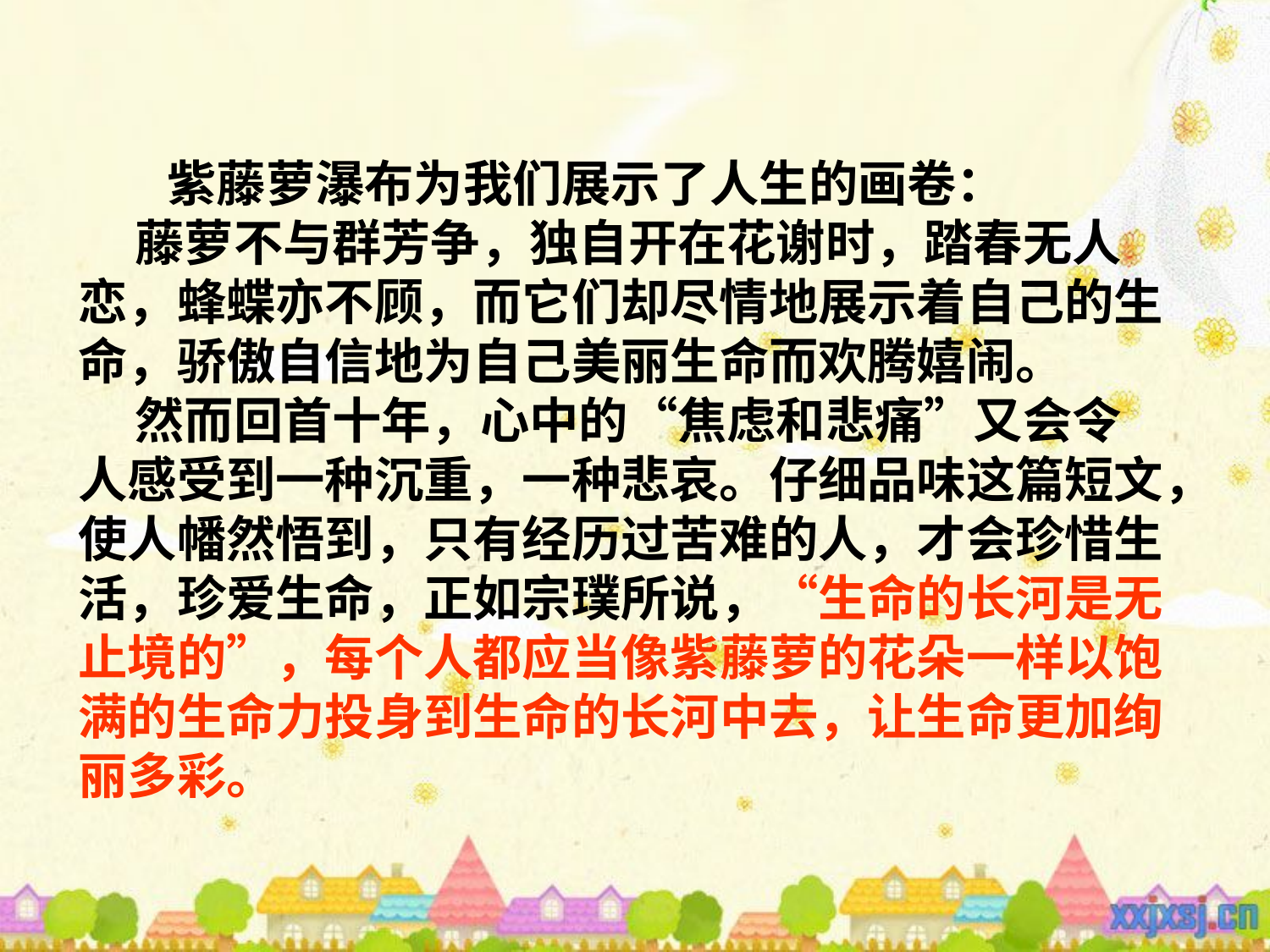

# 课文总结
       紫藤萝瀑布为我们展示了人生的画卷：
    藤萝不与群芳争，独自开在花谢时，踏春无人
恋，蜂蝶亦不顾，而它们却尽情地展示着自己的生
命，骄傲自信地为自己美丽生命而欢腾嬉闹。
    然而回首十年，心中的“焦虑和悲痛”又会令
人感受到一种沉重，一种悲哀。仔细品味这篇短文，
使人幡然悟到，只有经历过苦难的人，才会珍惜生
活，珍爱生命，正如宗璞所说，“生命的长河是无
止境的”，每个人都应当像紫藤萝的花朵一样以饱
满的生命力投身到生命的长河中去，让生命更加绚
丽多彩。